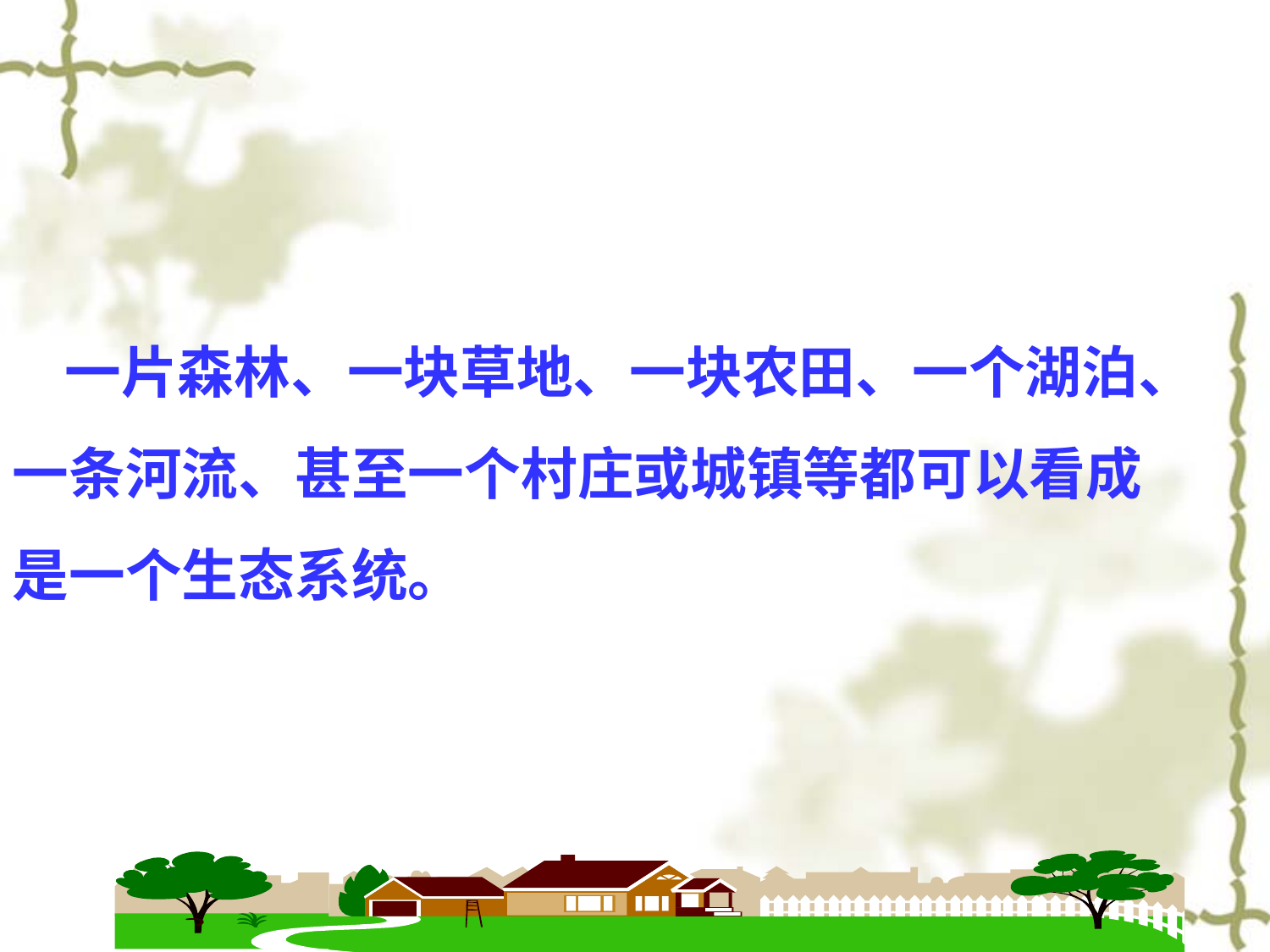

一片森林、一块草地、一块农田、一个湖泊、一条河流、甚至一个村庄或城镇等都可以看成是一个生态系统。